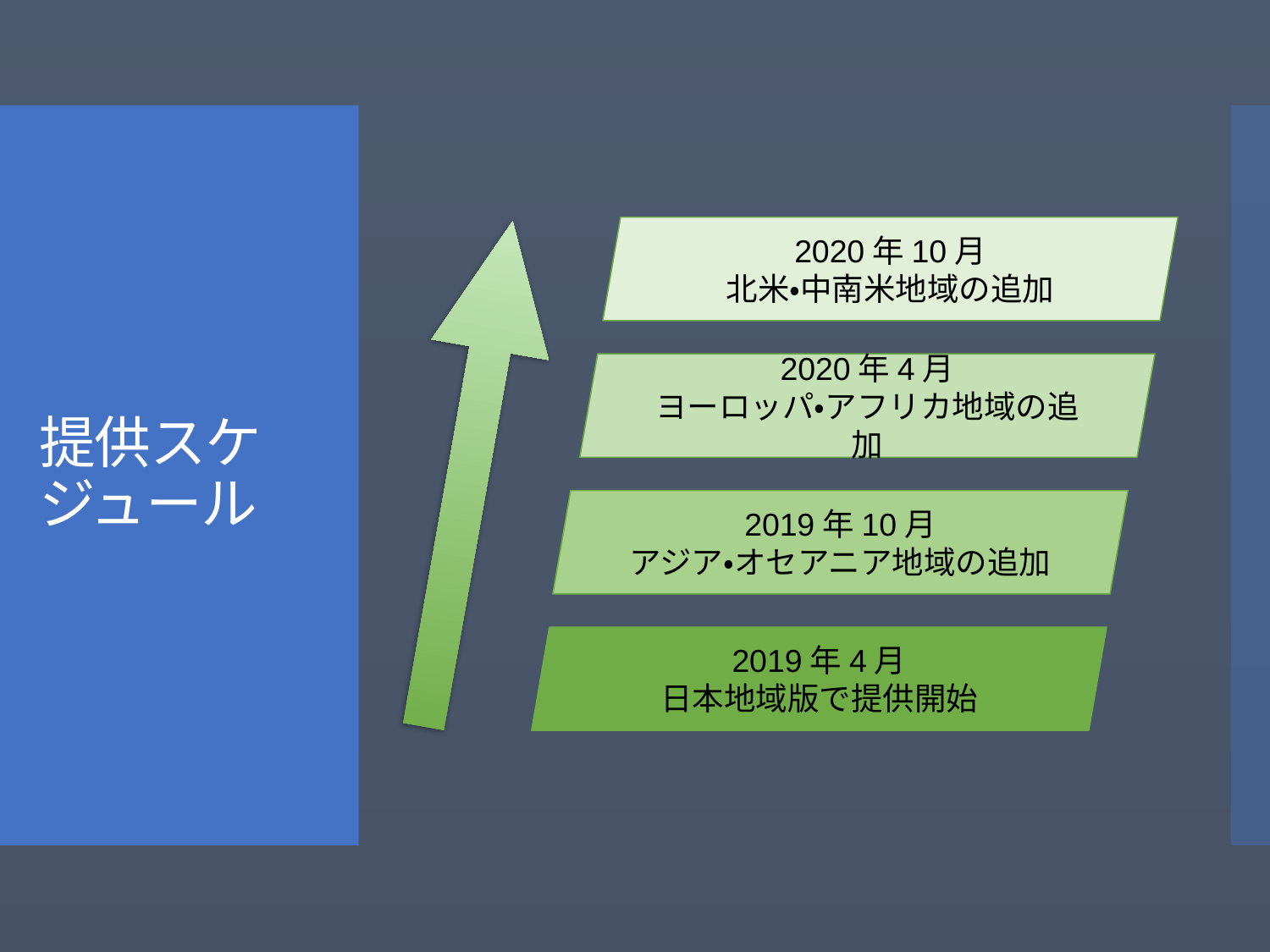

# 提供スケジュール

2020年10月
北米・中南米地域の追加
2020年4月
ヨーロッパ・アフリカ地域の追加
2019年10月
アジア・オセアニア地域の追加
2019年4月
日本地域版で提供開始